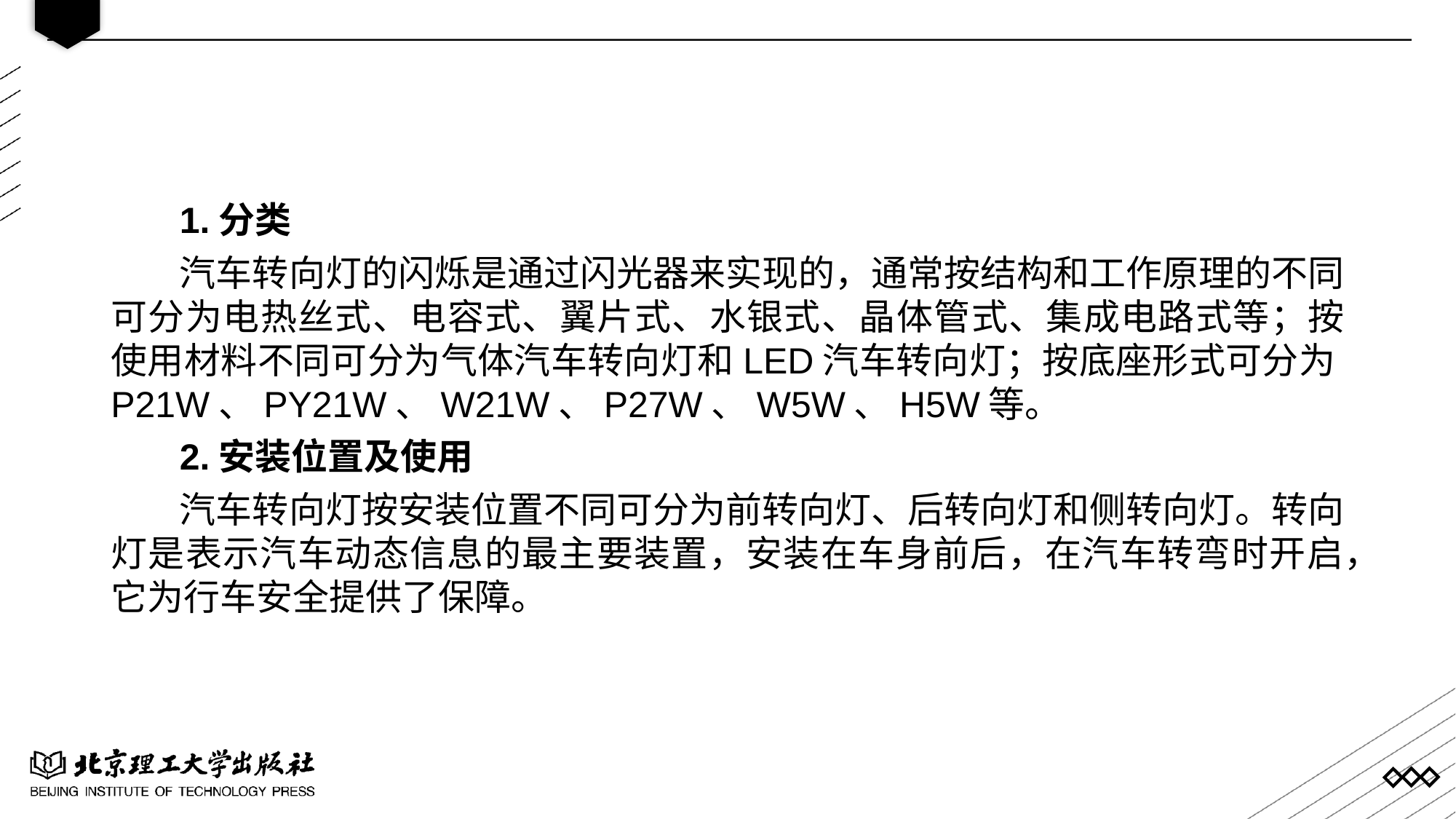

1.分类
汽车转向灯的闪烁是通过闪光器来实现的，通常按结构和工作原理的不同可分为电热丝式、电容式、翼片式、水银式、晶体管式、集成电路式等；按使用材料不同可分为气体汽车转向灯和LED汽车转向灯；按底座形式可分为P21W、PY21W、W21W、P27W、W5W、H5W等。
2.安装位置及使用
汽车转向灯按安装位置不同可分为前转向灯、后转向灯和侧转向灯。转向灯是表示汽车动态信息的最主要装置，安装在车身前后，在汽车转弯时开启，它为行车安全提供了保障。